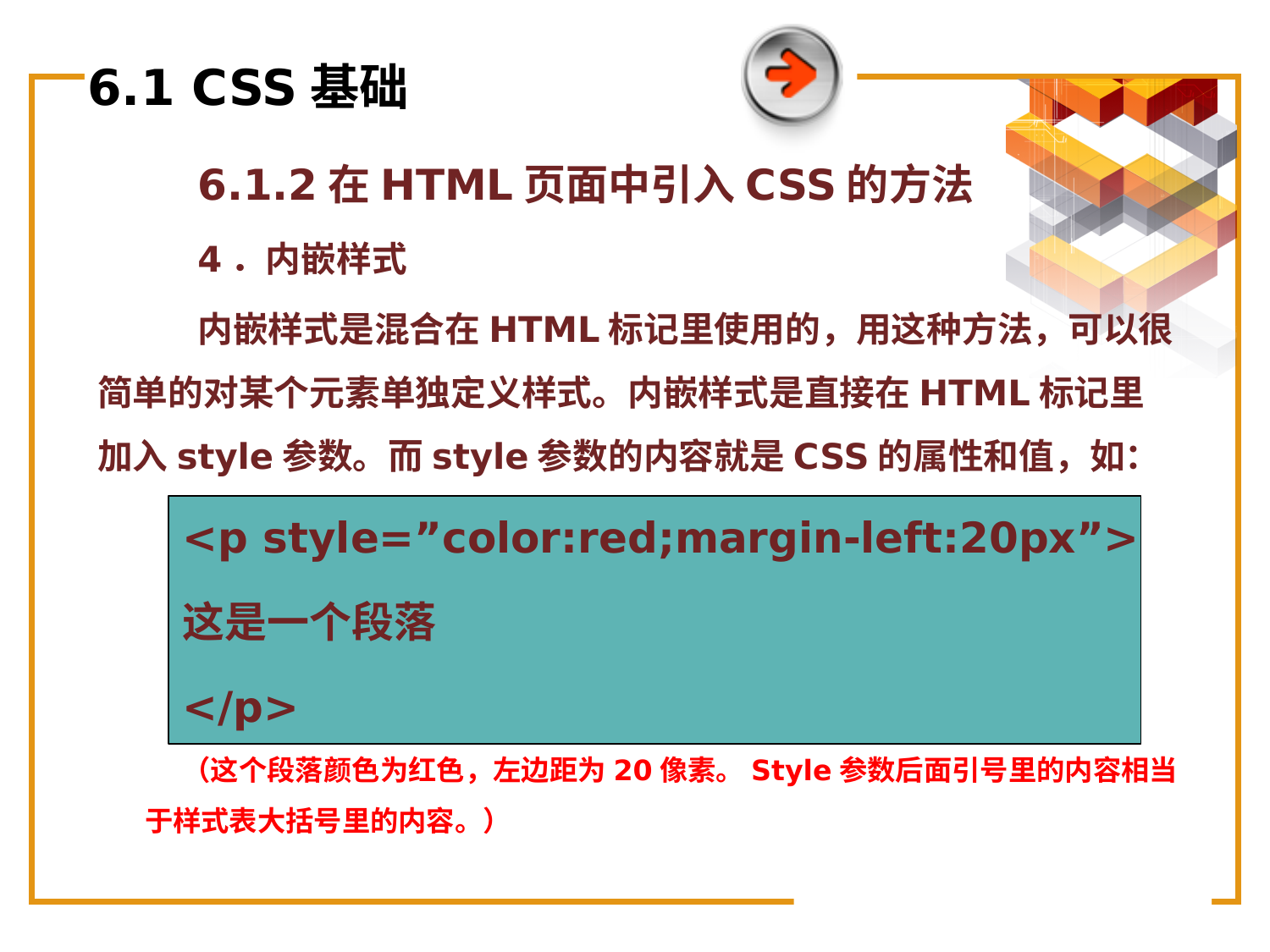

# 6.1 CSS基础
6.1.2在HTML页面中引入CSS的方法
4．内嵌样式
内嵌样式是混合在HTML标记里使用的，用这种方法，可以很简单的对某个元素单独定义样式。内嵌样式是直接在HTML标记里加入style参数。而style参数的内容就是CSS的属性和值，如：
<p style=”color:red;margin-left:20px”>
这是一个段落
</p>
（这个段落颜色为红色，左边距为20像素。Style参数后面引号里的内容相当于样式表大括号里的内容。）